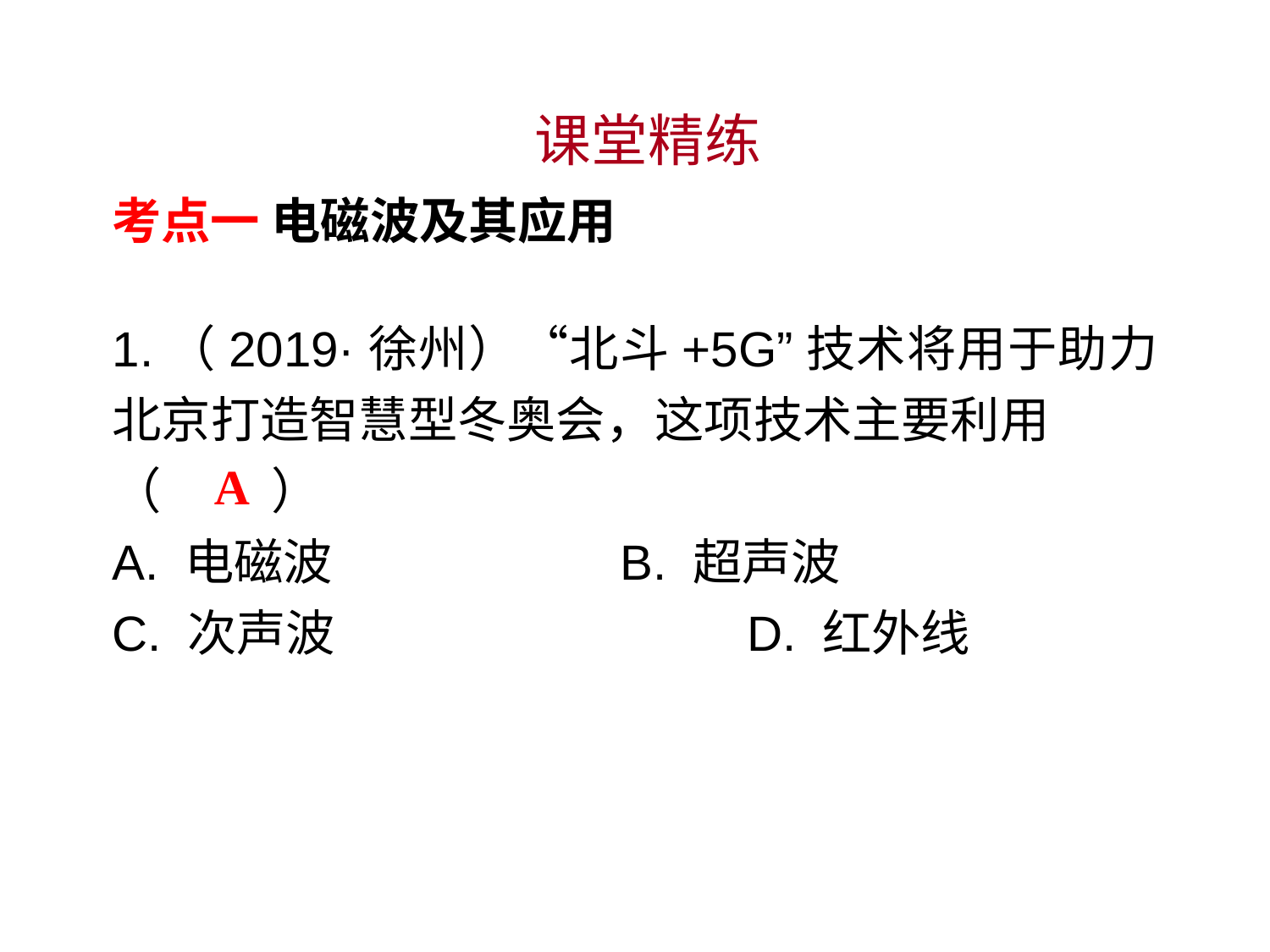

课堂精练
考点一 电磁波及其应用
1.（2019·徐州）“北斗+5G”技术将用于助力北京打造智慧型冬奥会，这项技术主要利用
（　 　）
A. 电磁波  			B. 超声波
C. 次声波				D. 红外线
A